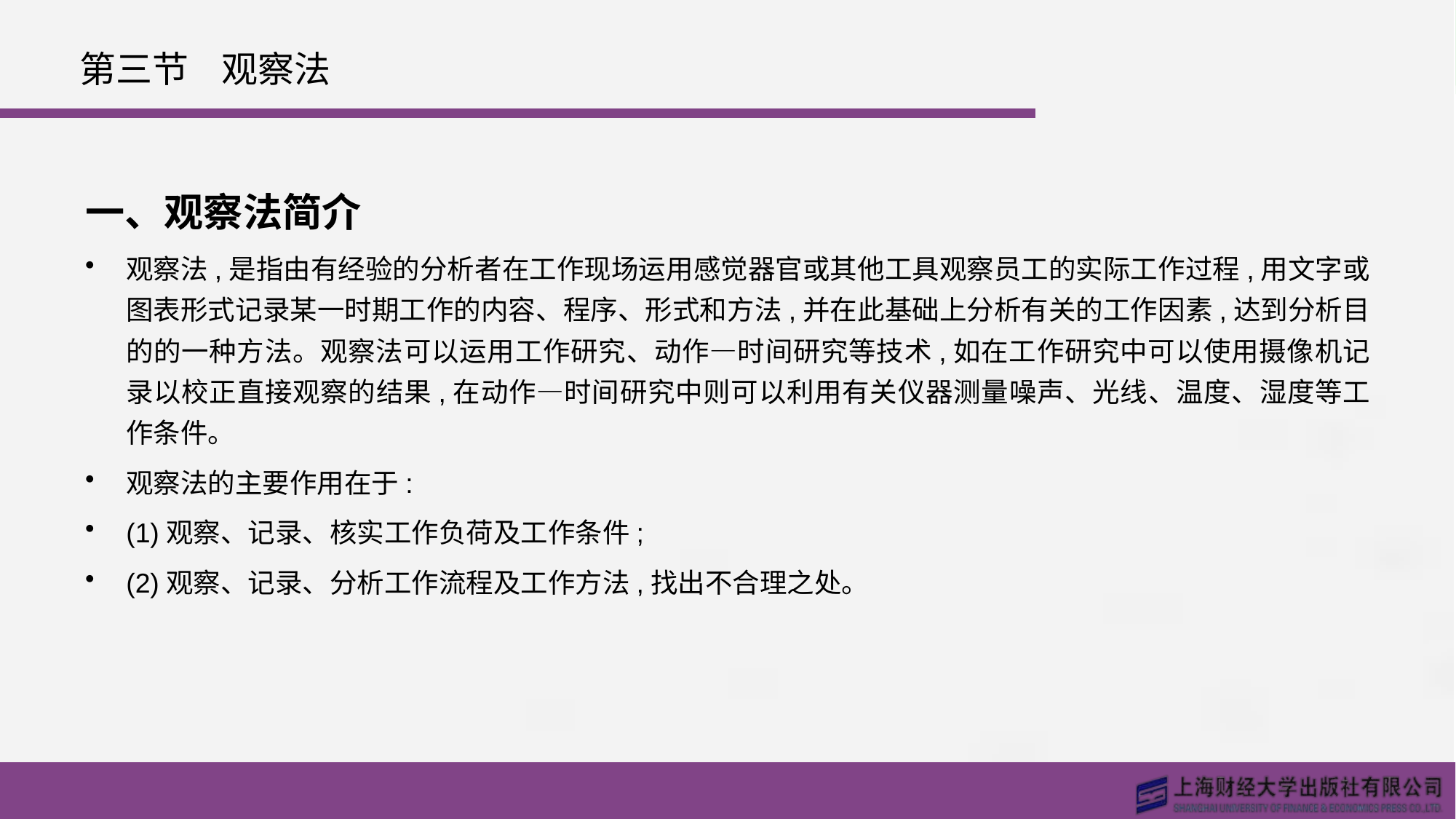

# 第三节    观察法
一、观察法简介
观察法,是指由有经验的分析者在工作现场运用感觉器官或其他工具观察员工的实际工作过程,用文字或图表形式记录某一时期工作的内容、程序、形式和方法,并在此基础上分析有关的工作因素,达到分析目的的一种方法。观察法可以运用工作研究、动作—时间研究等技术,如在工作研究中可以使用摄像机记录以校正直接观察的结果,在动作—时间研究中则可以利用有关仪器测量噪声、光线、温度、湿度等工作条件。
观察法的主要作用在于:
(1)观察、记录、核实工作负荷及工作条件;
(2)观察、记录、分析工作流程及工作方法,找出不合理之处。